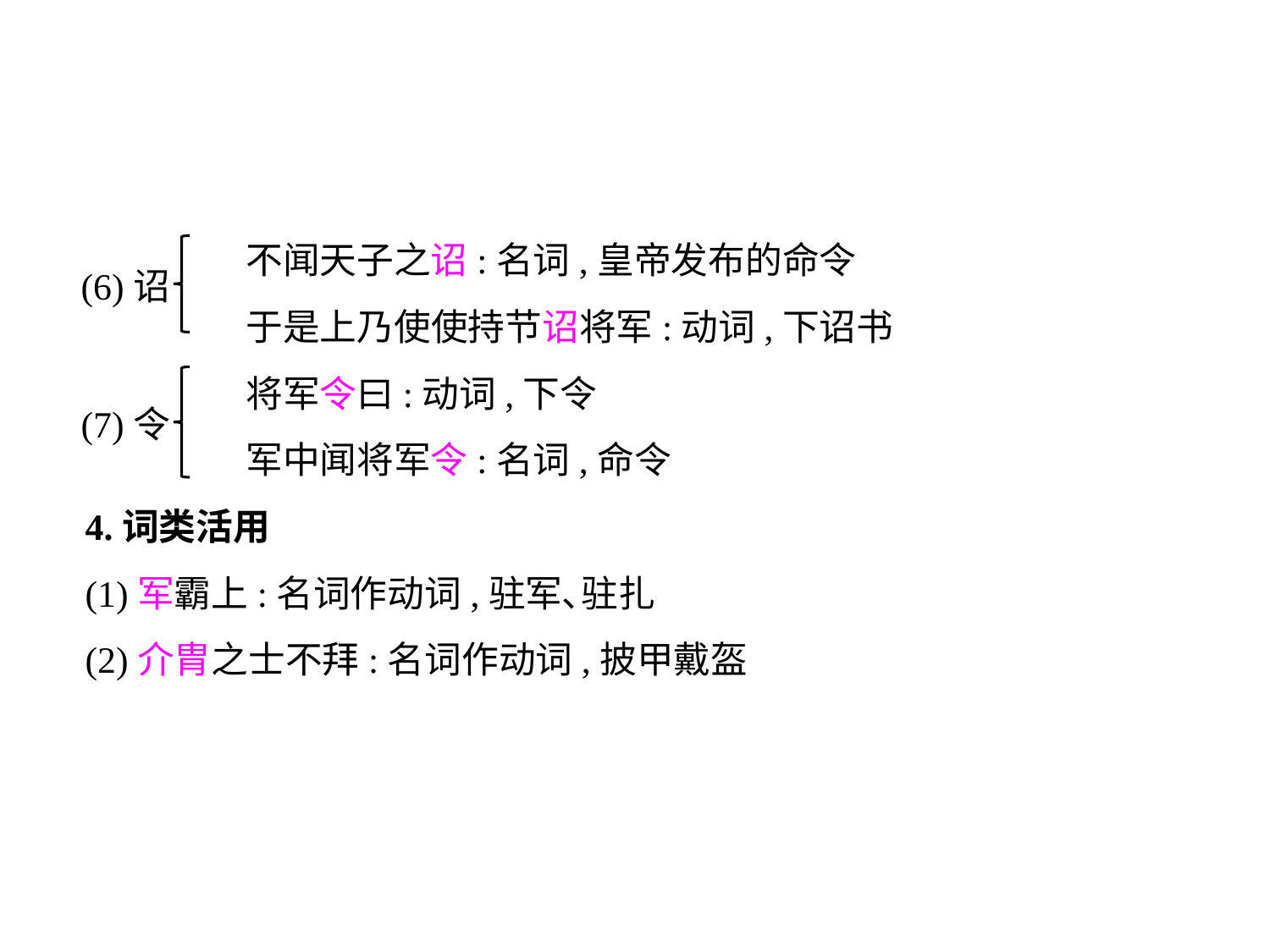

不闻天子之诏:名词,皇帝发布的命令
	   于是上乃使使持节诏将军:动词,下诏书
	   将军令曰:动词,下令
	   军中闻将军令:名词,命令
4.词类活用
(1)军霸上:名词作动词,驻军､驻扎
(2)介胄之士不拜:名词作动词,披甲戴盔

(6)诏

(7)令